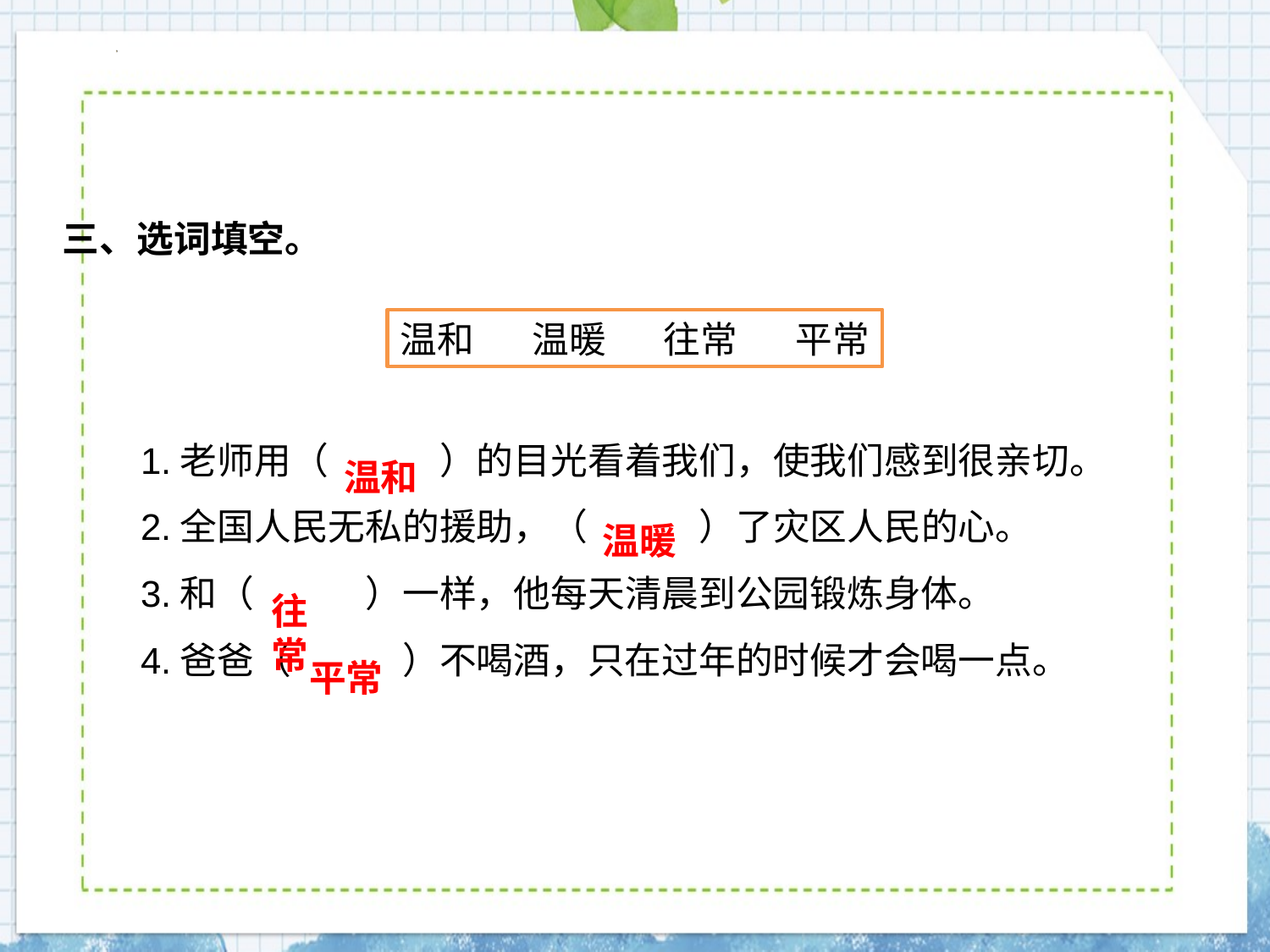

三、选词填空。
温和       温暖       往常       平常

1.老师用（　　　）的目光看着我们，使我们感到很亲切。
2.全国人民无私的援助，（　　　）了灾区人民的心。
3.和（　　　）一样，他每天清晨到公园锻炼身体。
4.爸爸（　　　）不喝酒，只在过年的时候才会喝一点。
温和
温暖
往常
平常